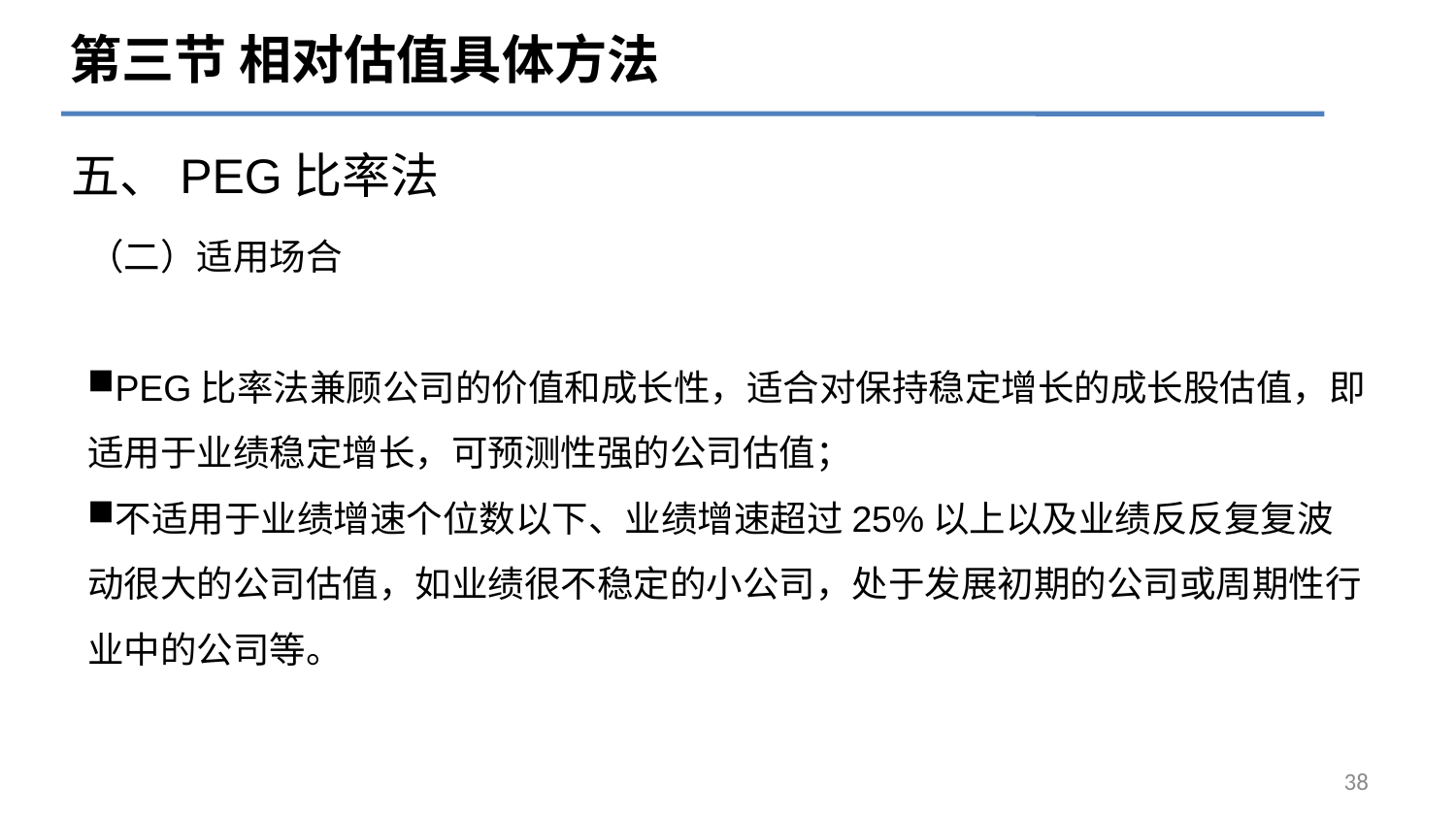

第三节 相对估值具体方法
五、PEG比率法
# （二）适用场合
PEG比率法兼顾公司的价值和成长性，适合对保持稳定增长的成长股估值，即适用于业绩稳定增长，可预测性强的公司估值；
不适用于业绩增速个位数以下、业绩增速超过25%以上以及业绩反反复复波动很大的公司估值，如业绩很不稳定的小公司，处于发展初期的公司或周期性行业中的公司等。
38